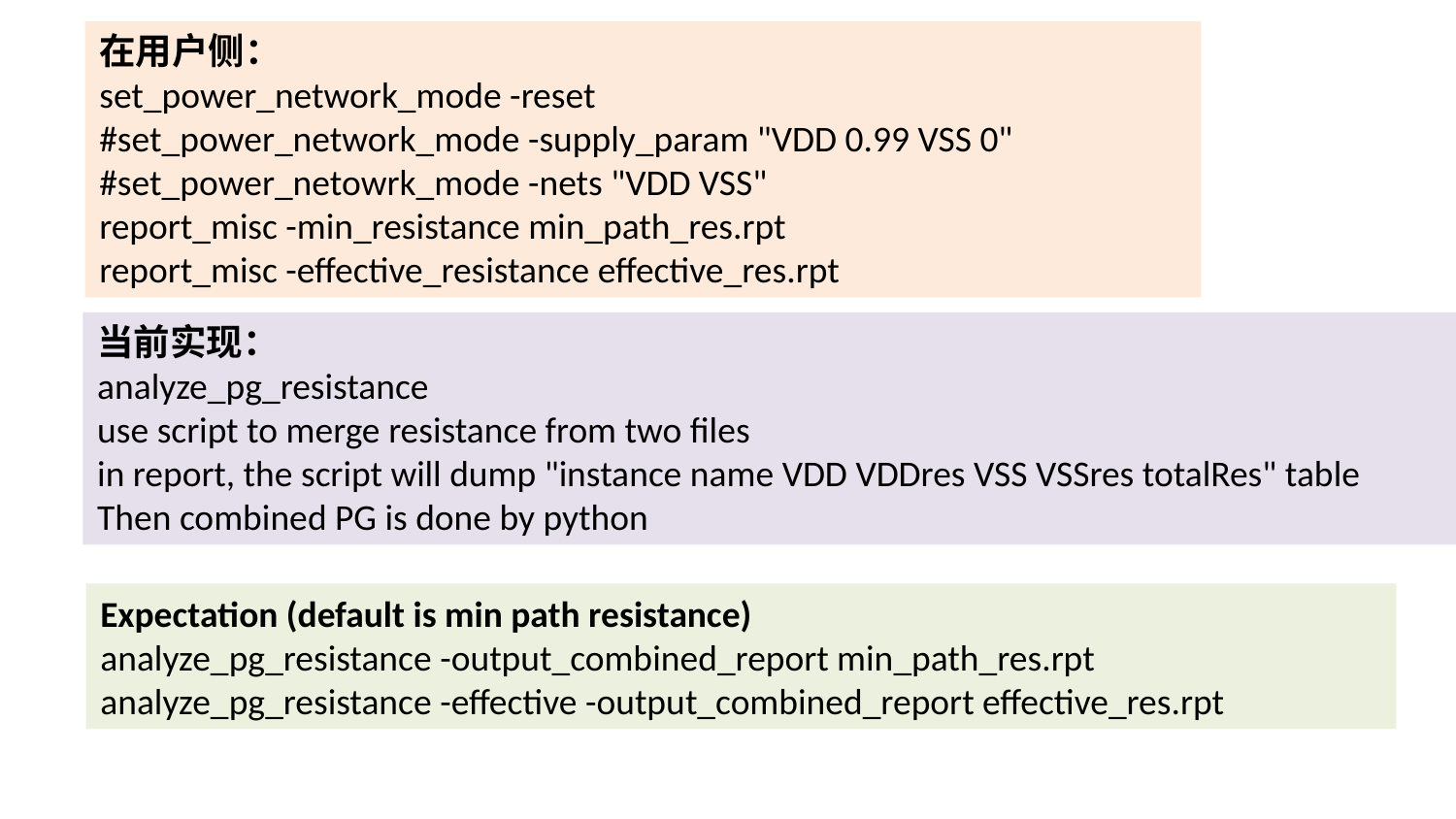

在用户侧：
set_power_network_mode -reset
#set_power_network_mode -supply_param "VDD 0.99 VSS 0"
#set_power_netowrk_mode -nets "VDD VSS"
report_misc -min_resistance min_path_res.rpt
report_misc -effective_resistance effective_res.rpt
当前实现：
analyze_pg_resistance
use script to merge resistance from two files
in report, the script will dump "instance name VDD VDDres VSS VSSres totalRes" table
Then combined PG is done by python
Expectation (default is min path resistance)
analyze_pg_resistance -output_combined_report min_path_res.rpt
analyze_pg_resistance -effective -output_combined_report effective_res.rpt